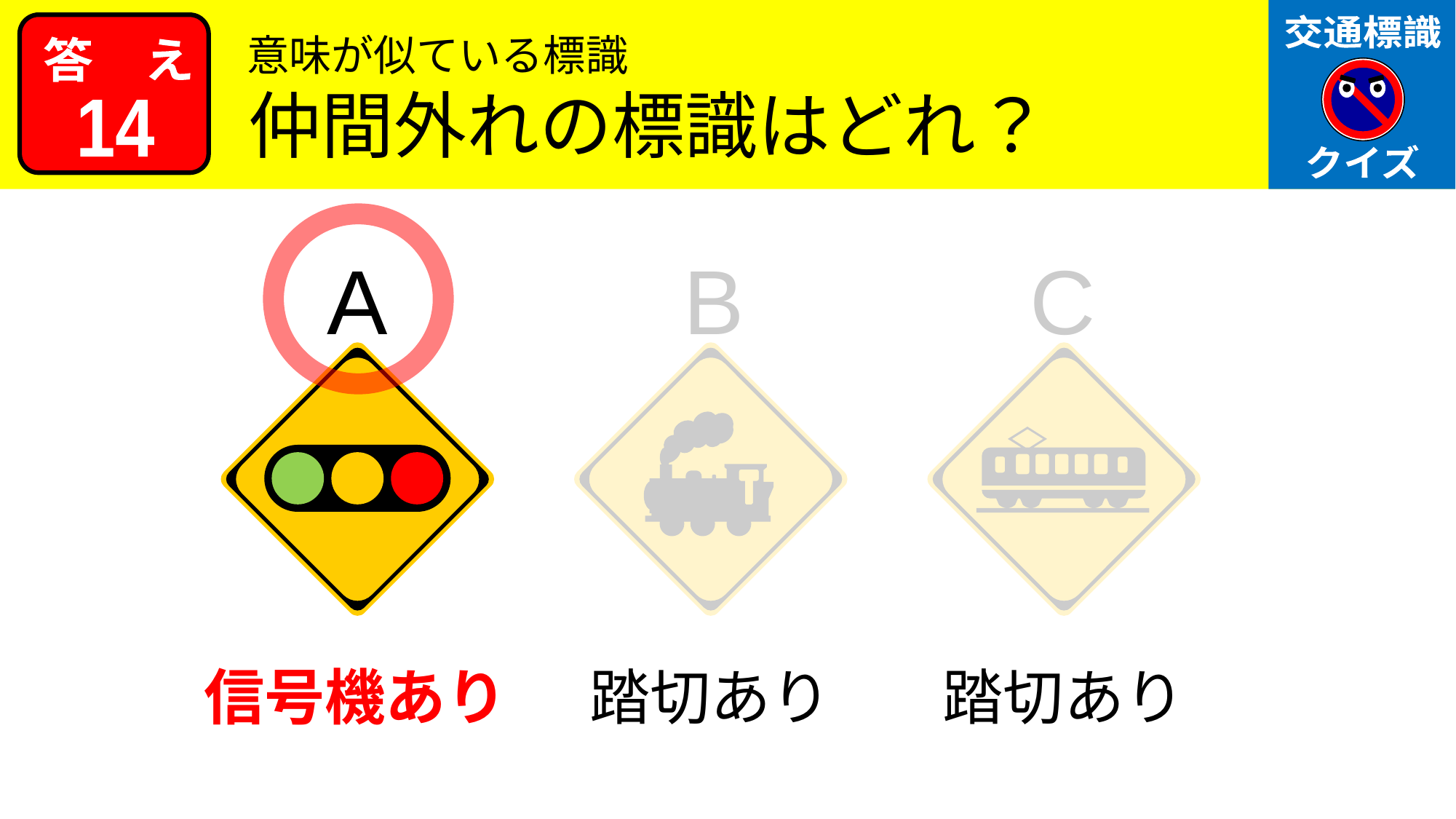

意味が似ている標識
仲間外れの標識はどれ？
14

A
B
C

信号機あり
踏切あり
踏切あり